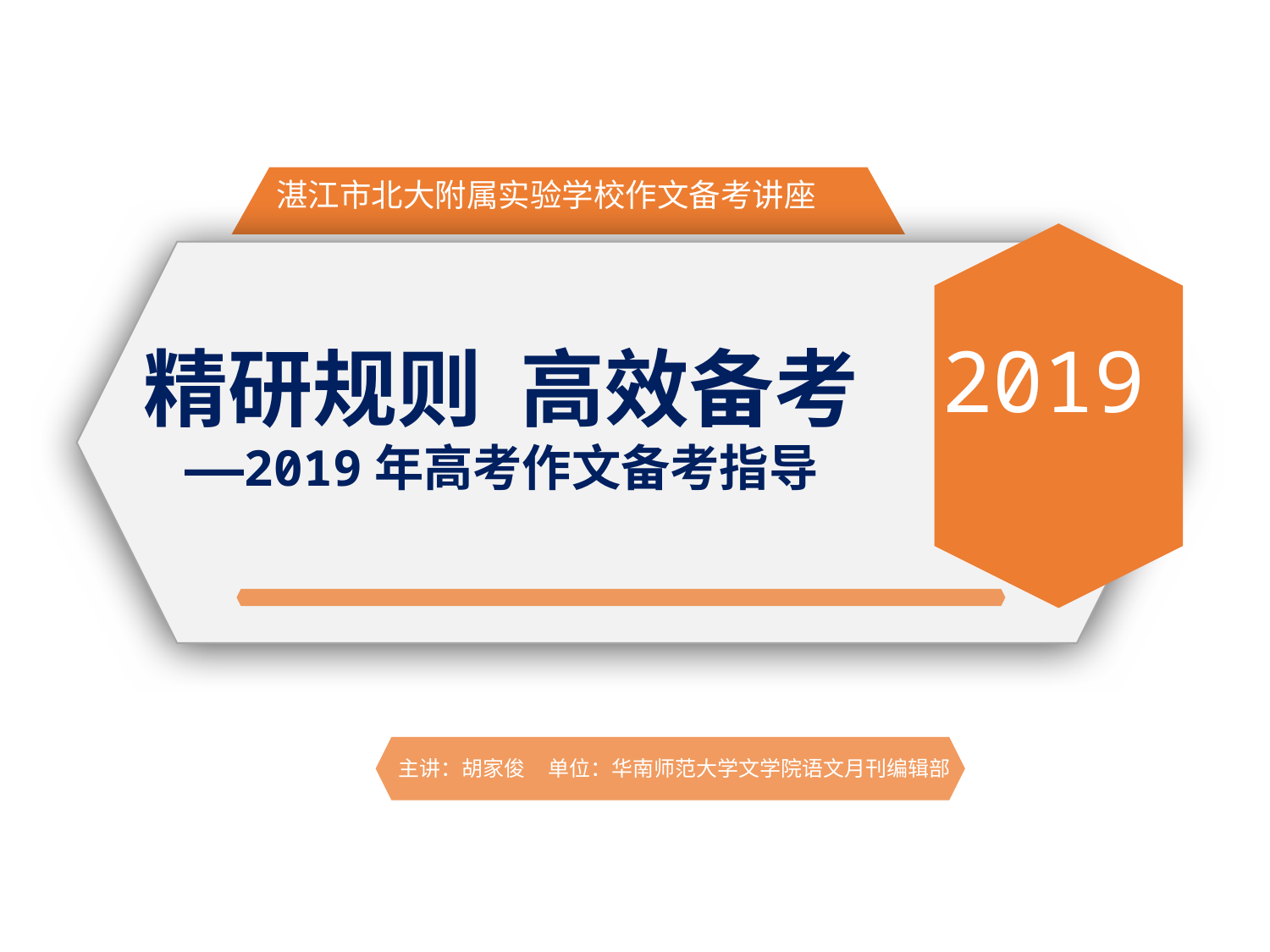

华南师范大学文学院语文月刊
湛江市北大附属实验学校作文备考讲座

2019

精研规则  高效备考
——2019年高考作文备考指导

主讲：胡家俊     单位：华南师范大学文学院语文月刊编辑部